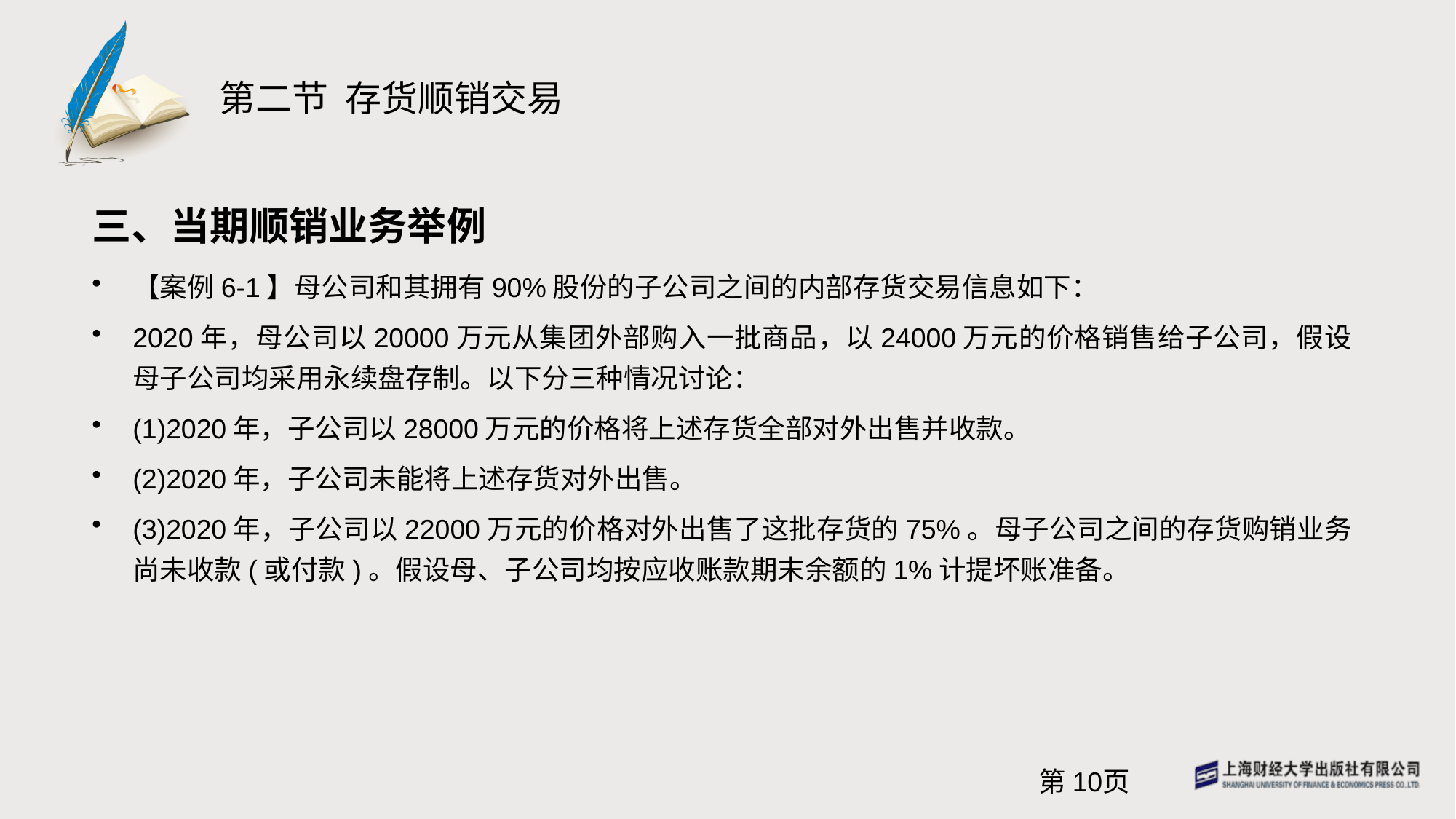

# 第二节  存货顺销交易
三、当期顺销业务举例
【案例6-1】母公司和其拥有90%股份的子公司之间的内部存货交易信息如下：
2020年，母公司以20000万元从集团外部购入一批商品，以24000万元的价格销售给子公司，假设母子公司均采用永续盘存制。以下分三种情况讨论：
(1)2020年，子公司以28000万元的价格将上述存货全部对外出售并收款。
(2)2020年，子公司未能将上述存货对外出售。
(3)2020年，子公司以22000万元的价格对外出售了这批存货的75%。母子公司之间的存货购销业务尚未收款(或付款)。假设母、子公司均按应收账款期末余额的1%计提坏账准备。

10